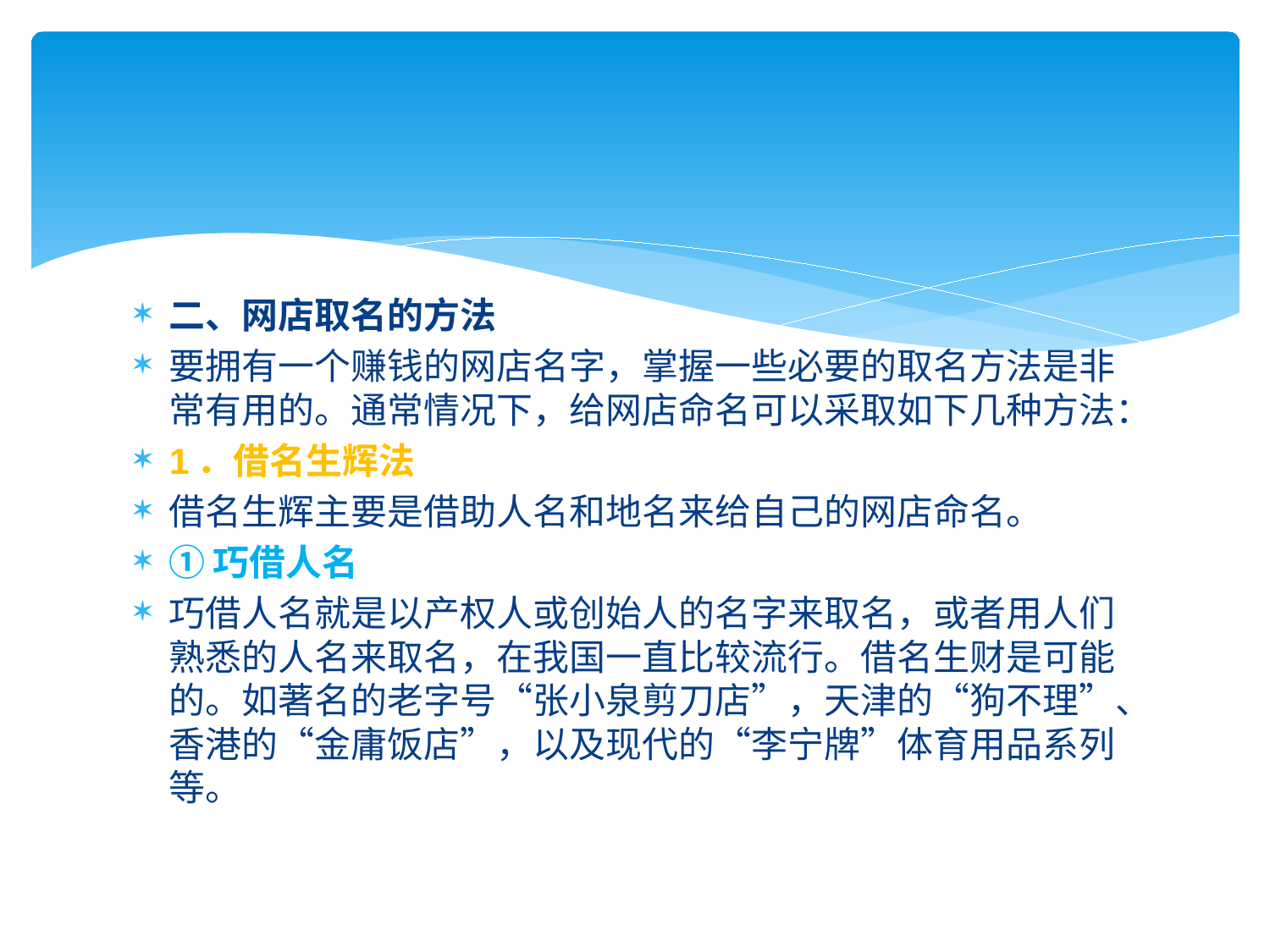

#
二、网店取名的方法
要拥有一个赚钱的网店名字，掌握一些必要的取名方法是非常有用的。通常情况下，给网店命名可以采取如下几种方法：
1．借名生辉法
借名生辉主要是借助人名和地名来给自己的网店命名。
①巧借人名
巧借人名就是以产权人或创始人的名字来取名，或者用人们熟悉的人名来取名，在我国一直比较流行。借名生财是可能的。如著名的老字号“张小泉剪刀店”，天津的“狗不理”、香港的“金庸饭店”，以及现代的“李宁牌”体育用品系列等。